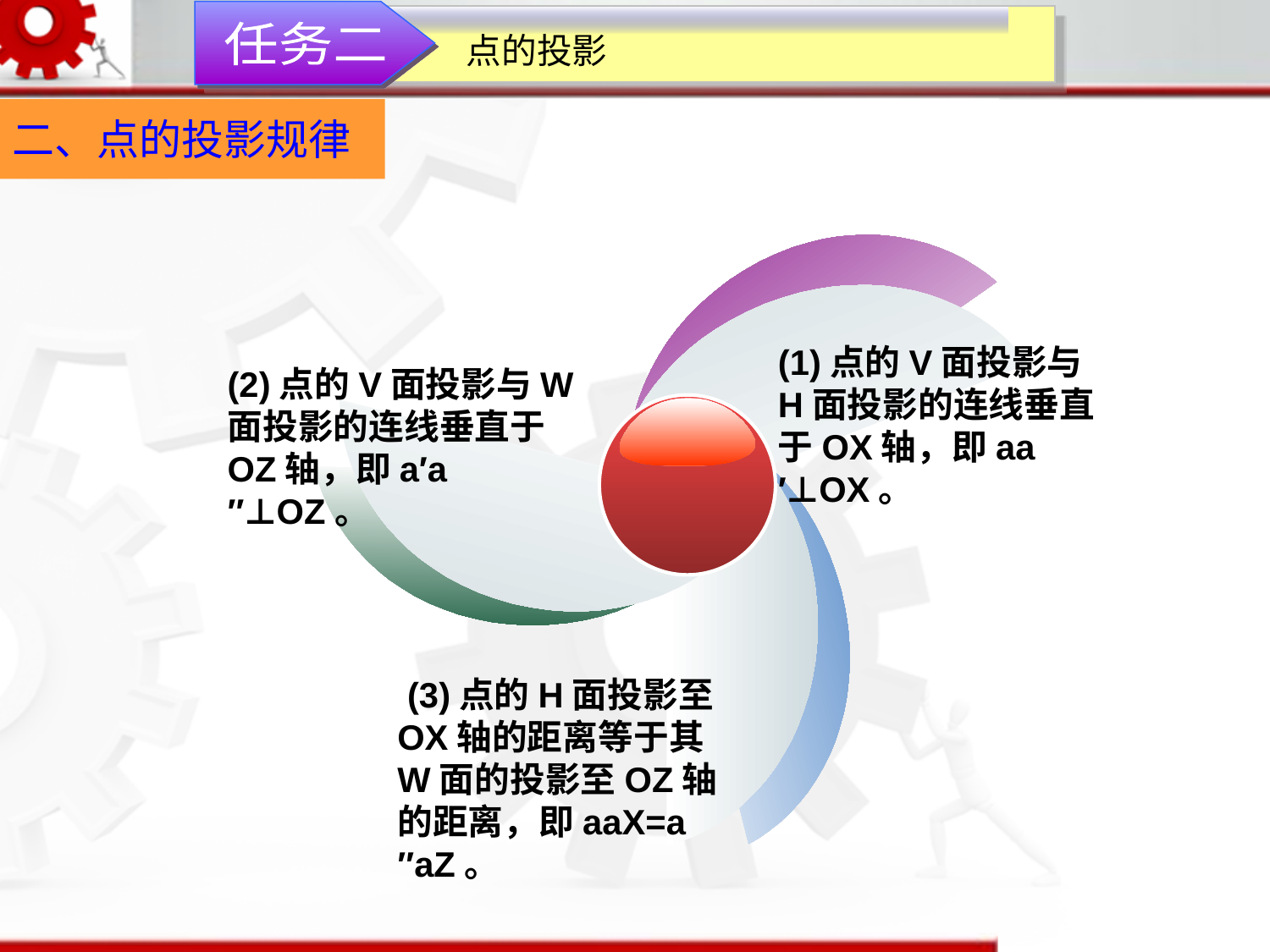

任务二
点的投影
二、点的投影规律

(1)点的V面投影与H面投影的连线垂直于OX轴，即aa′⊥OX。
(2)点的V面投影与W面投影的连线垂直于OZ轴，即a′a″⊥OZ。

 (3)点的H面投影至OX轴的距离等于其W面的投影至OZ轴的距离，即aaX=a″aZ。